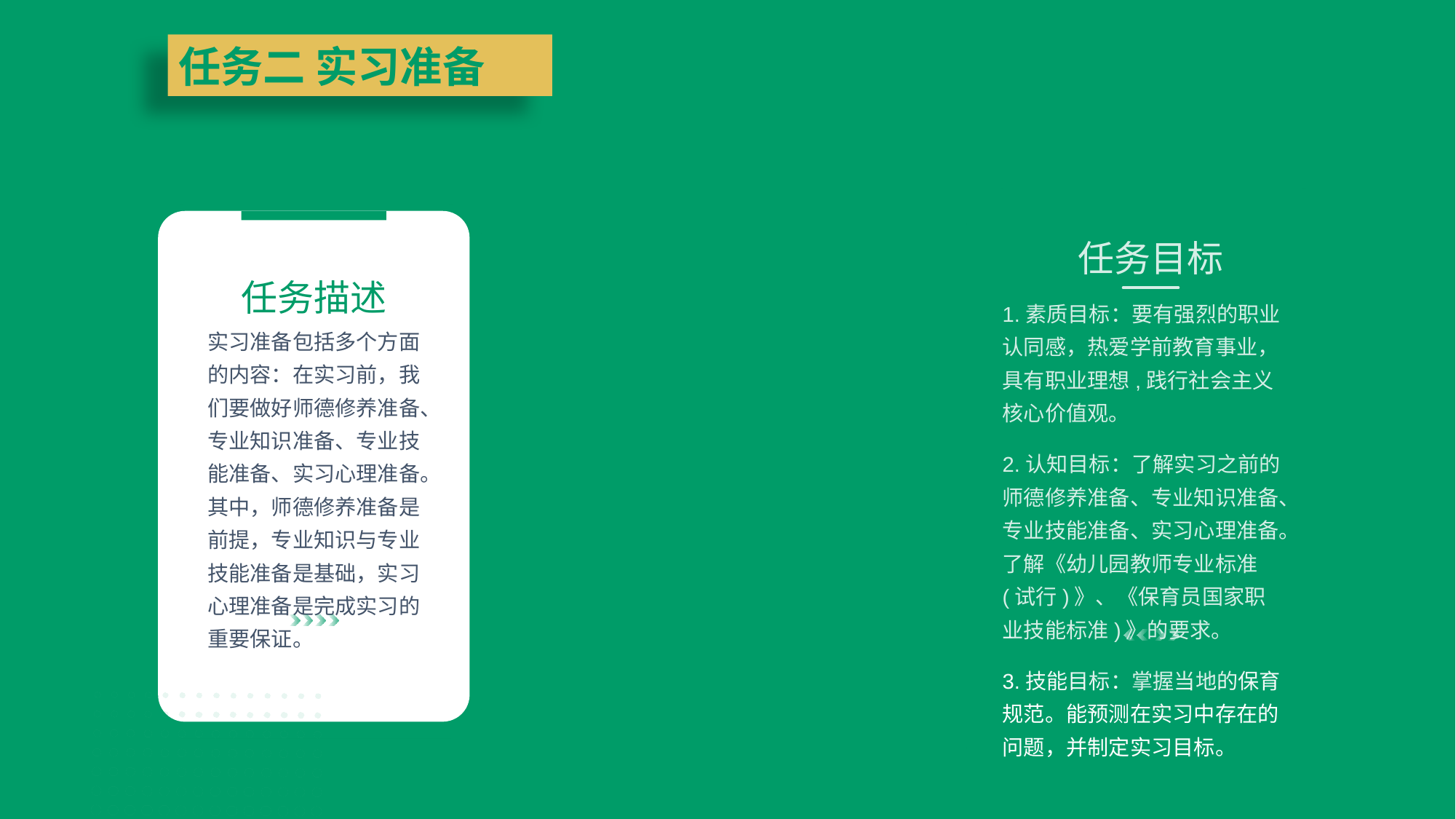

任务二 实习准备

任务目标
1.素质目标：要有强烈的职业认同感，热爱学前教育事业，具有职业理想,践行社会主义核心价值观。
2.认知目标：了解实习之前的师德修养准备、专业知识准备、专业技能准备、实习心理准备。了解《幼儿园教师专业标准(试行)》、《保育员国家职业技能标准)》的要求。
3.技能目标：掌握当地的保育规范。能预测在实习中存在的问题，并制定实习目标。

任务描述
实习准备包括多个方面的内容：在实习前，我们要做好师德修养准备、专业知识准备、专业技能准备、实习心理准备。其中，师德修养准备是前提，专业知识与专业技能准备是基础，实习心理准备是完成实习的重要保证。